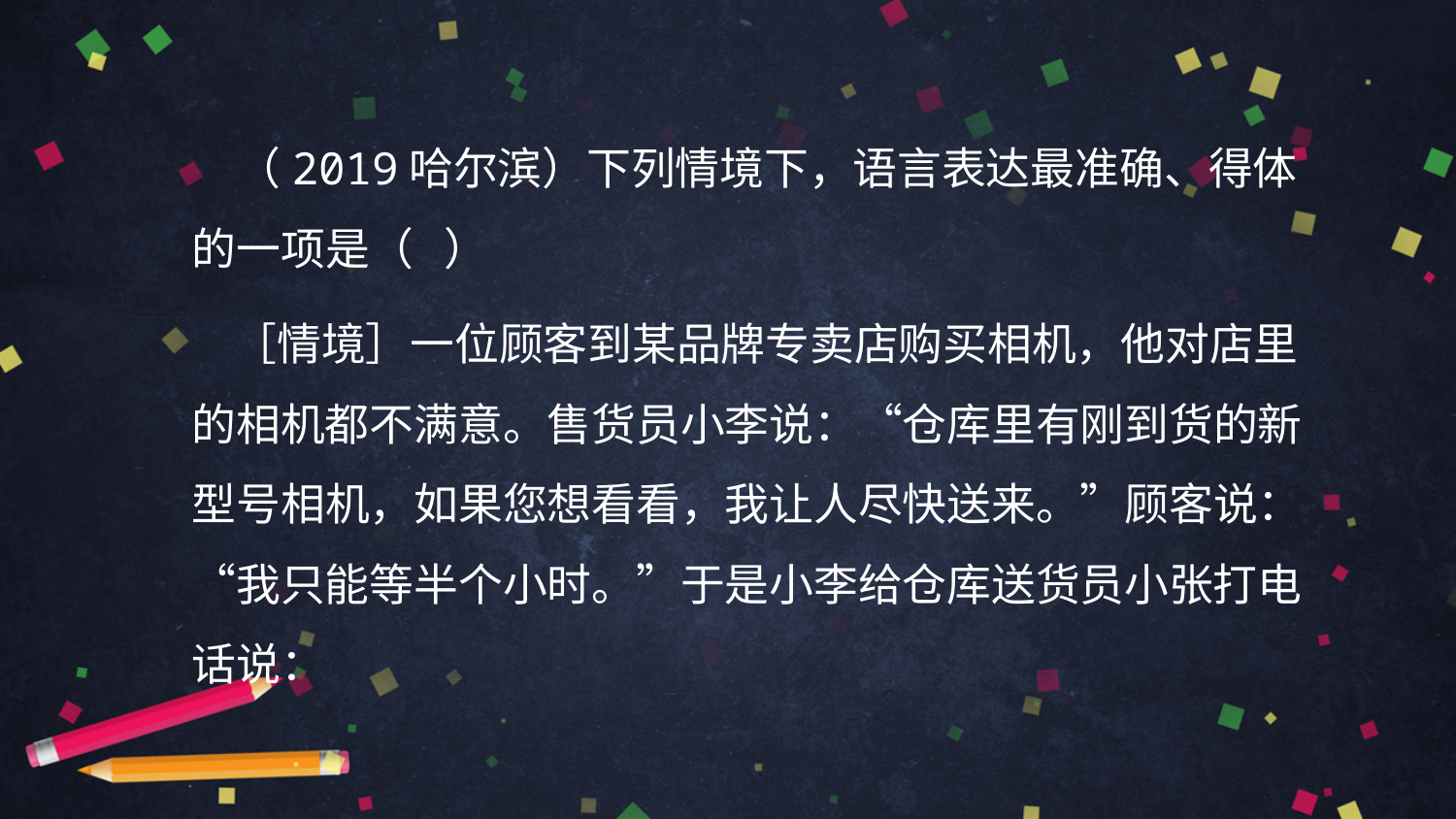

（2019哈尔滨）下列情境下，语言表达最准确、得体的一项是（   ）
   ［情境］一位顾客到某品牌专卖店购买相机，他对店里的相机都不满意。售货员小李说：“仓库里有刚到货的新型号相机，如果您想看看，我让人尽快送来。”顾客说：“我只能等半个小时。”于是小李给仓库送货员小张打电话说：